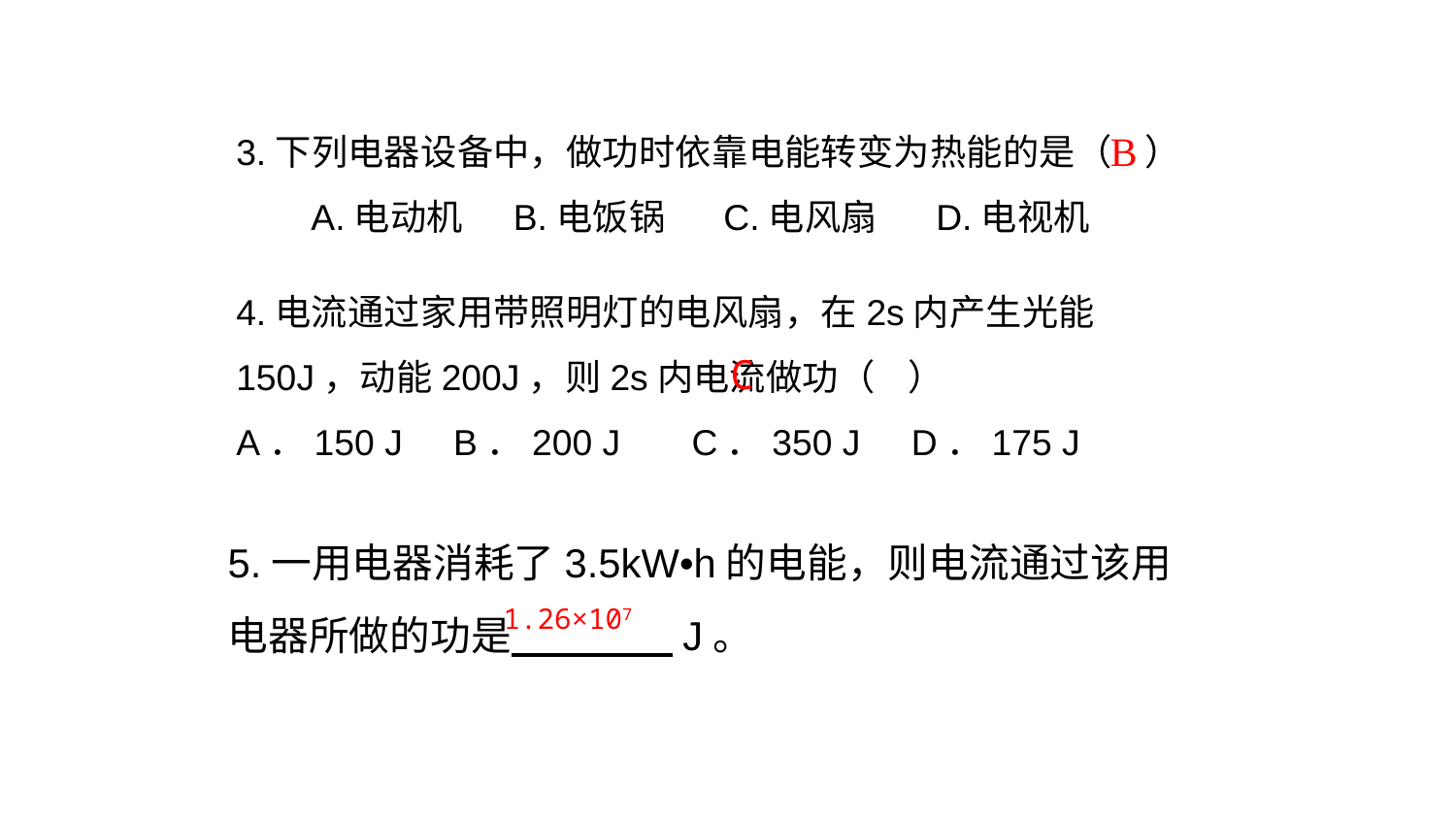

3.下列电器设备中，做功时依靠电能转变为热能的是（    ）           A.电动机     B.电饭锅      C.电风扇      D.电视机
B
4.电流通过家用带照明灯的电风扇，在2s内产生光能150J，动能200J，则2s内电流做功（    ）
A．150 J     B．200 J       C．350 J     D．175 J
C
5.一用电器消耗了3.5kW•h的电能，则电流通过该用电器所做的功是                  J。
1.26×107